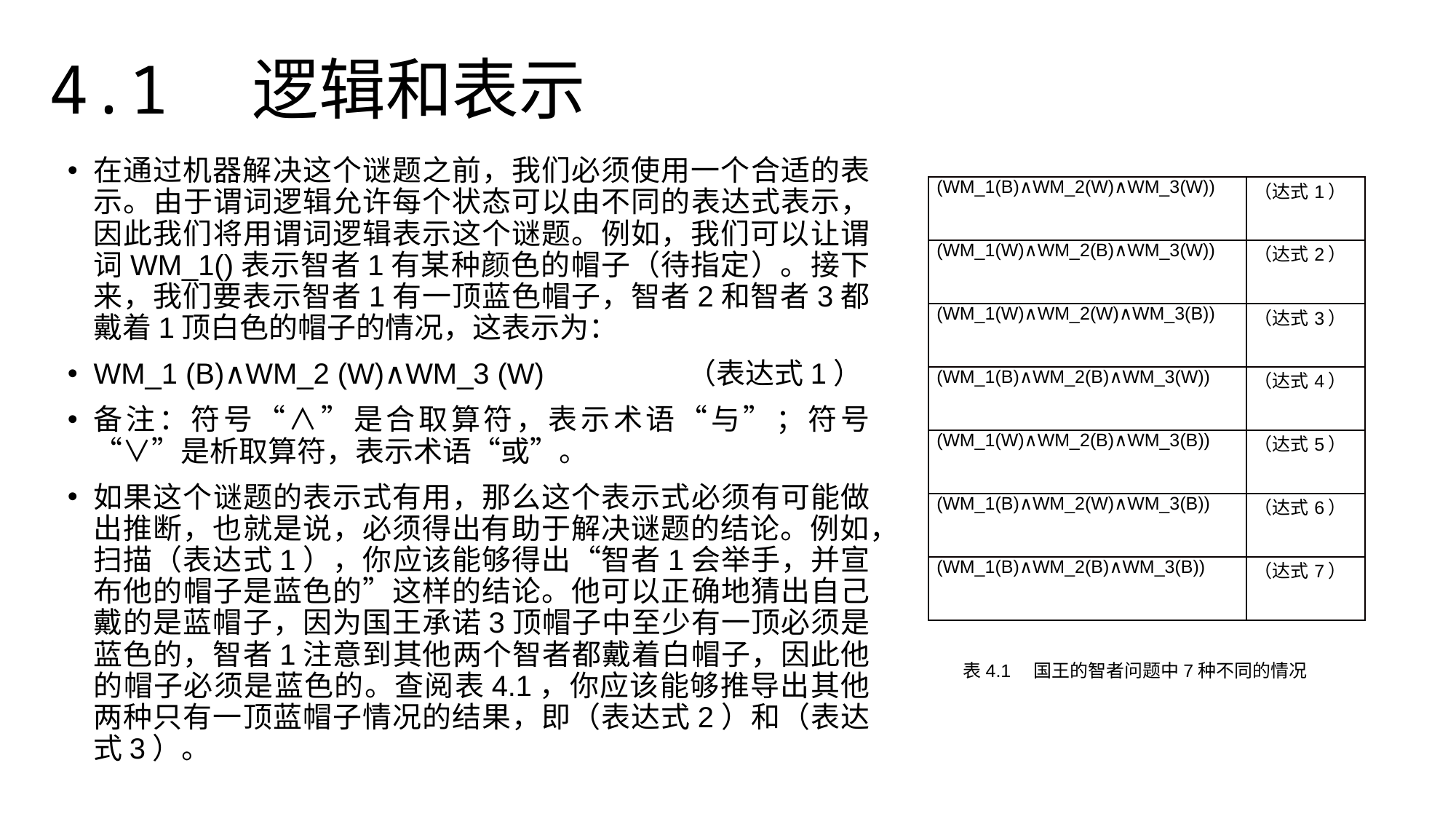

4.1　逻辑和表示
在通过机器解决这个谜题之前，我们必须使用一个合适的表示。由于谓词逻辑允许每个状态可以由不同的表达式表示，因此我们将用谓词逻辑表示这个谜题。例如，我们可以让谓词WM_1()表示智者1有某种颜色的帽子（待指定）。接下来，我们要表示智者1有一顶蓝色帽子，智者2和智者3都戴着1顶白色的帽子的情况，这表示为：
WM_1 (B)∧WM_2 (W)∧WM_3 (W)                 （表达式1）
备注：符号“∧”是合取算符，表示术语“与”；符号“∨”是析取算符，表示术语“或”。
如果这个谜题的表示式有用，那么这个表示式必须有可能做出推断，也就是说，必须得出有助于解决谜题的结论。例如，扫描（表达式1），你应该能够得出“智者1会举手，并宣布他的帽子是蓝色的”这样的结论。他可以正确地猜出自己戴的是蓝帽子，因为国王承诺3顶帽子中至少有一顶必须是蓝色的，智者1注意到其他两个智者都戴着白帽子，因此他的帽子必须是蓝色的。查阅表4.1，你应该能够推导出其他两种只有一顶蓝帽子情况的结果，即（表达式2）和（表达式3）。
| (WM\_1(B)∧WM\_2(W)∧WM\_3(W)) | （达式1） |
| --- | --- |
| (WM\_1(W)∧WM\_2(B)∧WM\_3(W)) | （达式2） |
| (WM\_1(W)∧WM\_2(W)∧WM\_3(B)) | （达式3） |
| (WM\_1(B)∧WM\_2(B)∧WM\_3(W)) | （达式4） |
| (WM\_1(W)∧WM\_2(B)∧WM\_3(B)) | （达式5） |
| (WM\_1(B)∧WM\_2(W)∧WM\_3(B)) | （达式6） |
| (WM\_1(B)∧WM\_2(B)∧WM\_3(B)) | （达式7） |
表4.1　国王的智者问题中7种不同的情况